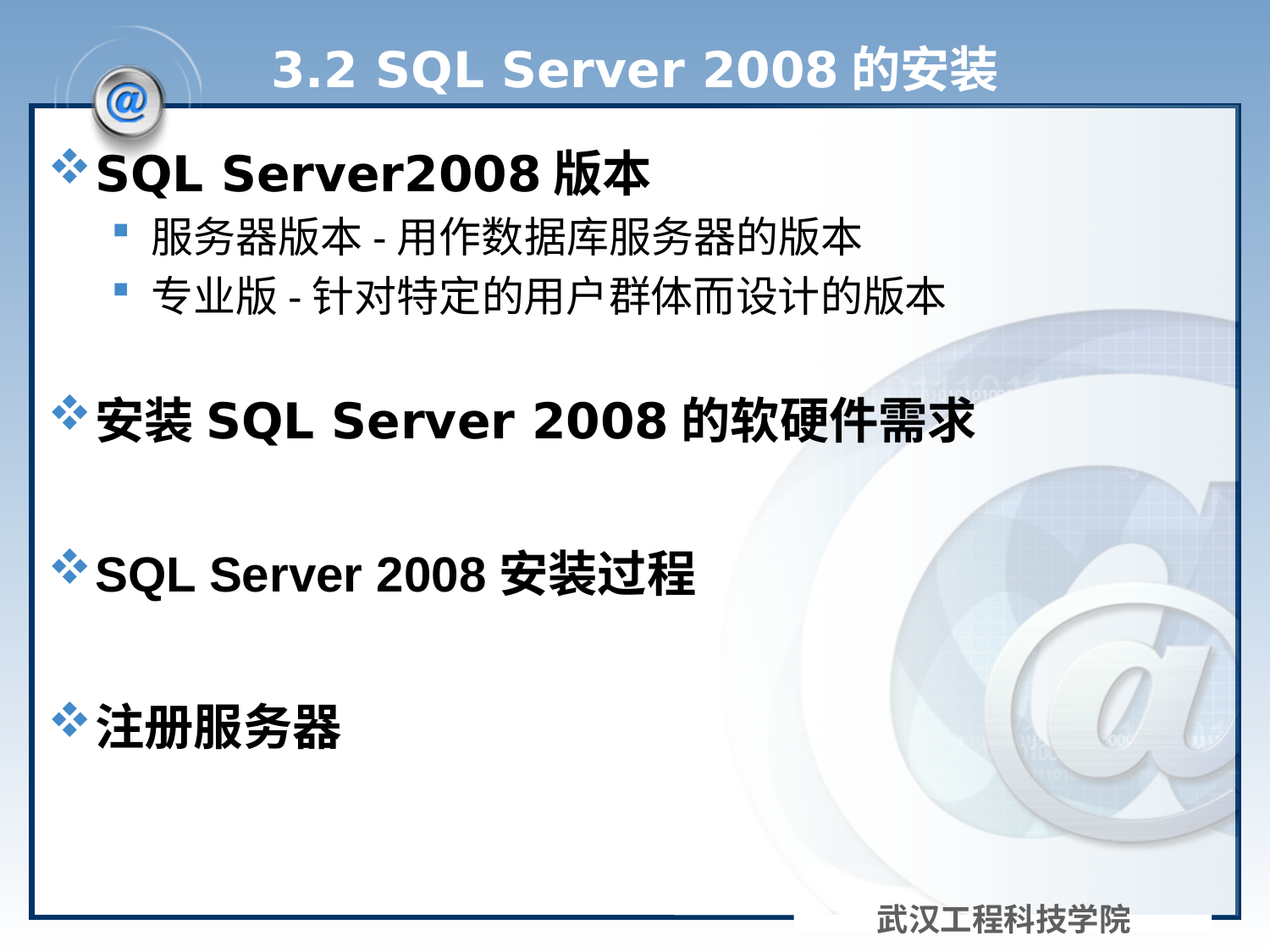

# 3.2 SQL Server 2008的安装
SQL Server2008版本
服务器版本-用作数据库服务器的版本
专业版-针对特定的用户群体而设计的版本

安装SQL Server 2008的软硬件需求

SQL Server 2008安装过程

注册服务器
武汉工程科技学院